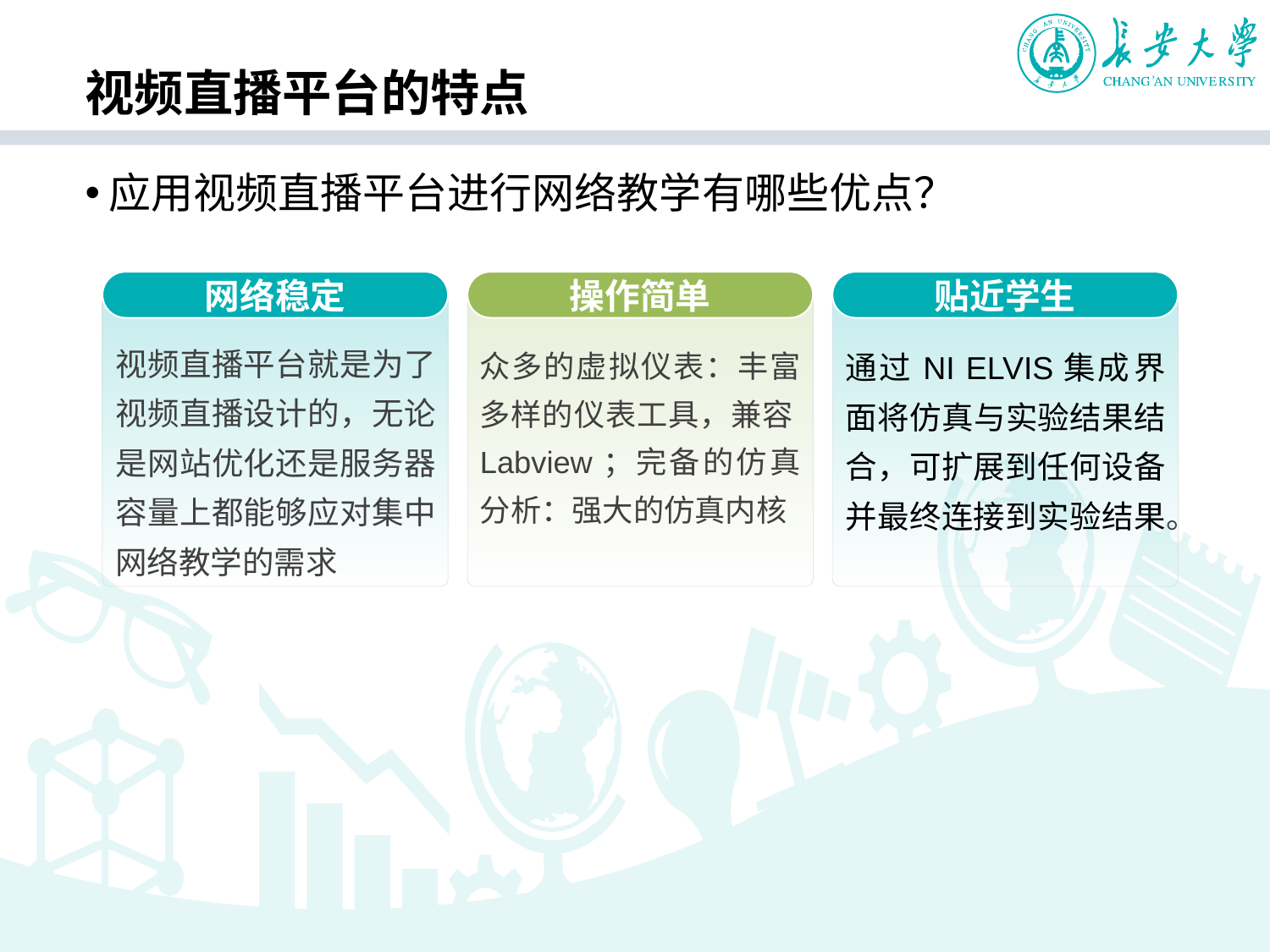

# 视频直播平台的特点

应用视频直播平台进行网络教学有哪些优点？
网络稳定

视频直播平台就是为了视频直播设计的，无论是网站优化还是服务器容量上都能够应对集中网络教学的需求
操作简单

贴近学生

众多的虚拟仪表：丰富多样的仪表工具，兼容Labview；完备的仿真分析：强大的仿真内核
通过​NI ELVIS​集成​界面​将​仿真​​与​实验​​结果​结合，​可​扩展​到​任何​设备​并​最终​连接​到​实验​结果。